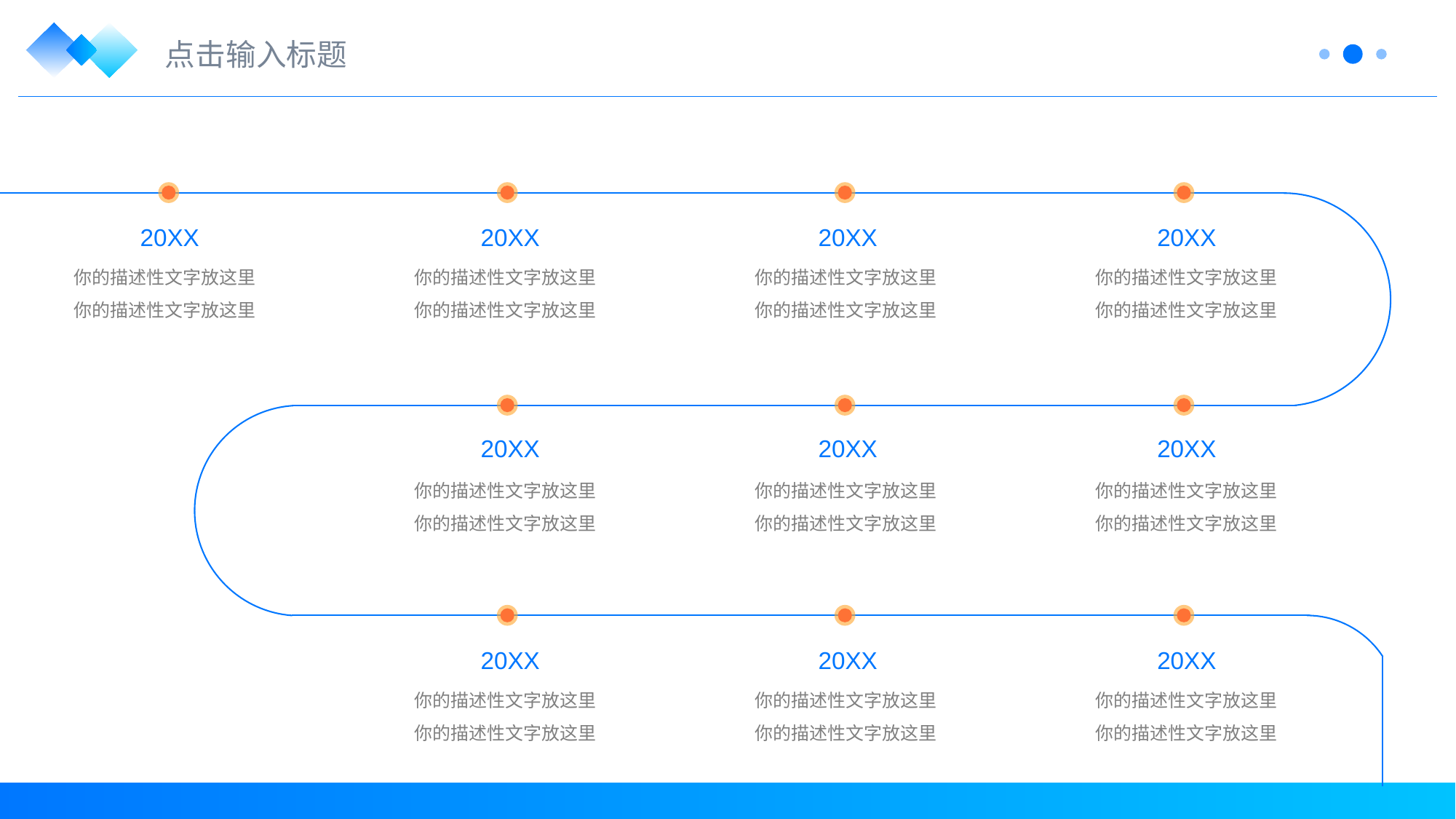

点击输入标题

20XX
你的描述性文字放这里
你的描述性文字放这里

20XX
你的描述性文字放这里
你的描述性文字放这里

20XX
你的描述性文字放这里
你的描述性文字放这里

20XX
你的描述性文字放这里
你的描述性文字放这里

20XX
你的描述性文字放这里
你的描述性文字放这里

20XX
你的描述性文字放这里
你的描述性文字放这里

20XX
你的描述性文字放这里
你的描述性文字放这里

20XX
你的描述性文字放这里
你的描述性文字放这里

20XX
你的描述性文字放这里
你的描述性文字放这里

20XX
你的描述性文字放这里
你的描述性文字放这里